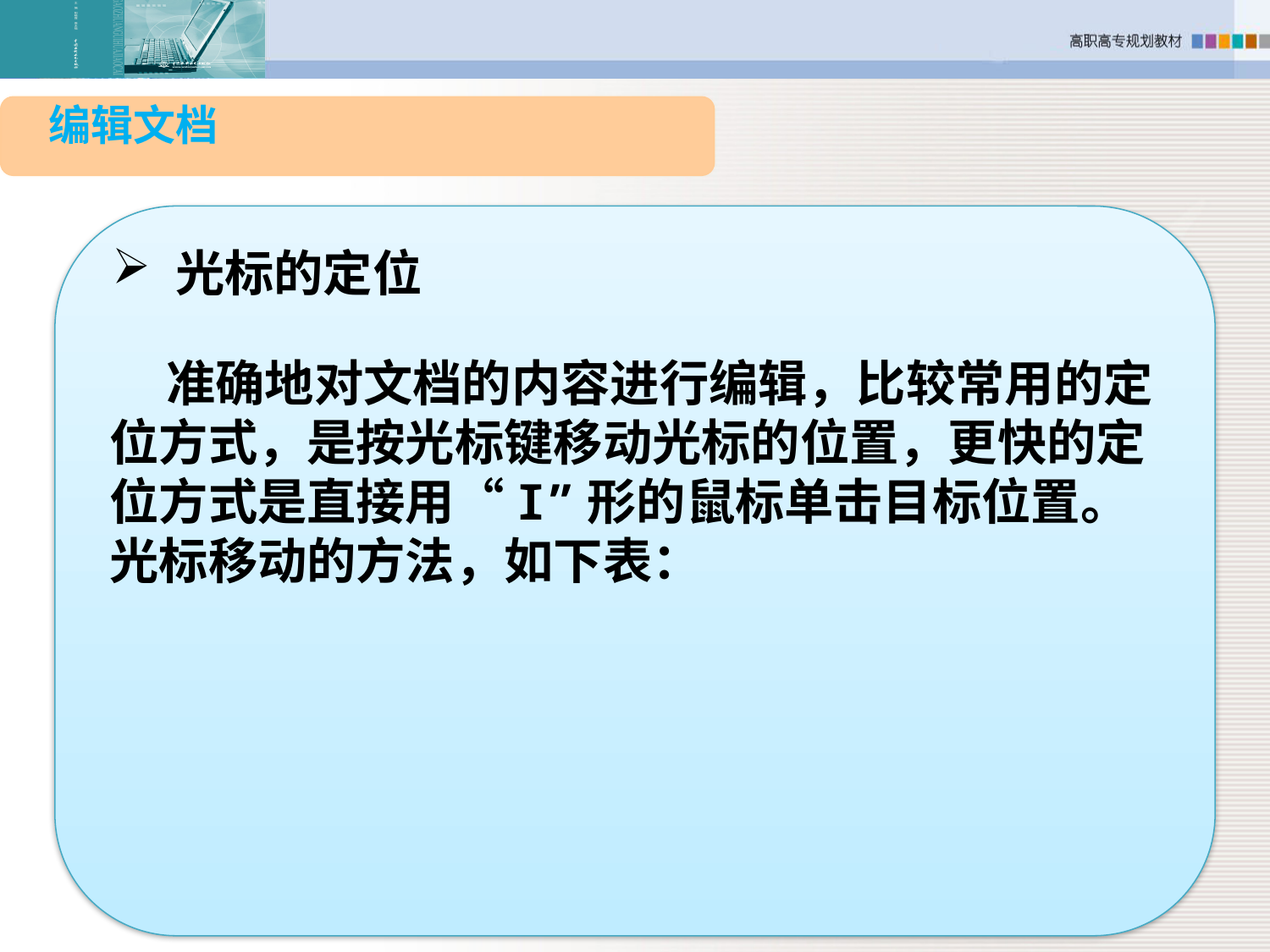

编辑文档

光标的定位
    准确地对文档的内容进行编辑，比较常用的定位方式，是按光标键移动光标的位置，更快的定位方式是直接用“I”形的鼠标单击目标位置。光标移动的方法，如下表：